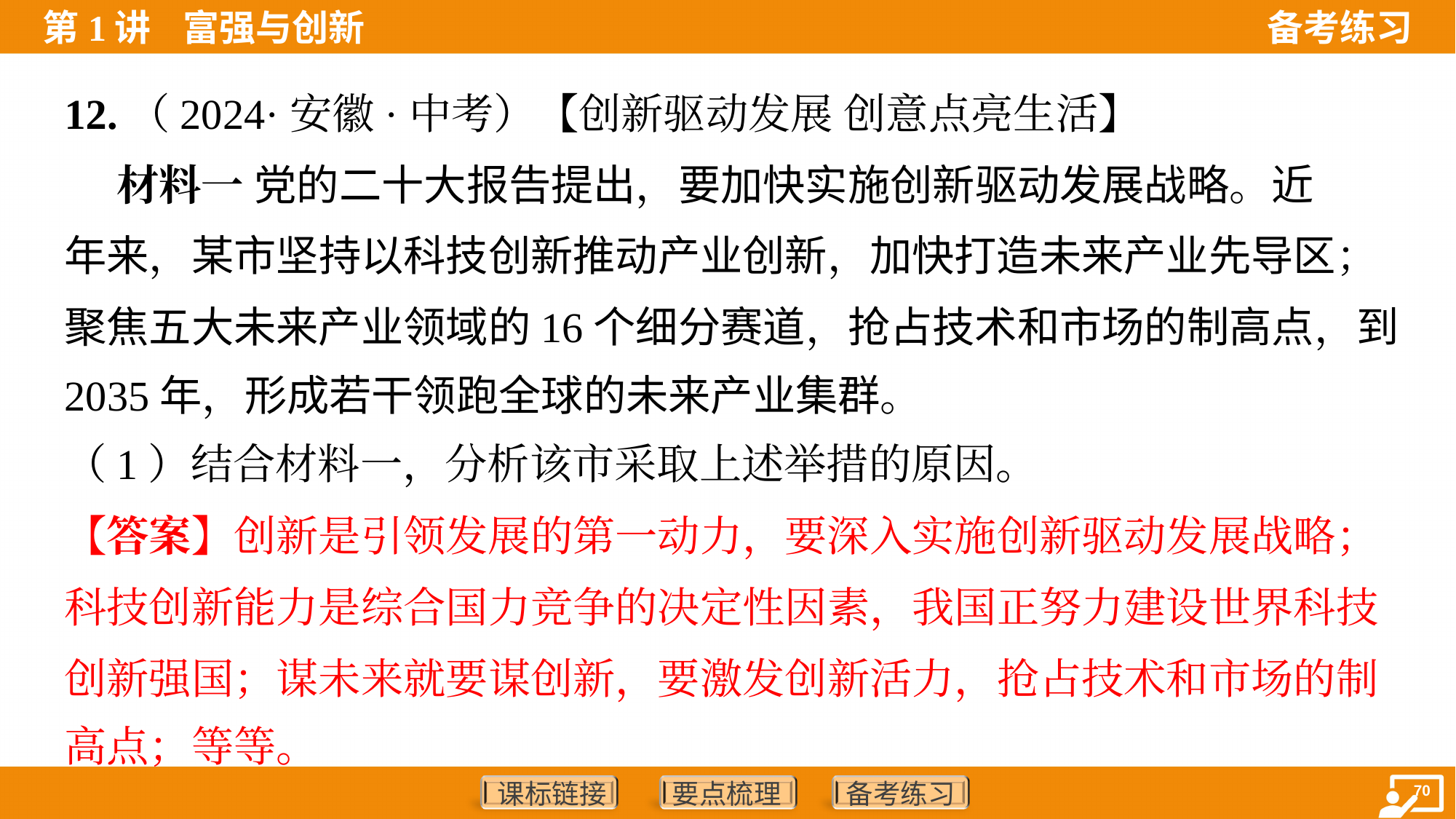

12.（2024·安徽·中考）【创新驱动发展 创意点亮生活】
    材料一 党的二十大报告提出，要加快实施创新驱动发展战略。近
年来，某市坚持以科技创新推动产业创新，加快打造未来产业先导区；
聚焦五大未来产业领域的16个细分赛道，抢占技术和市场的制高点，到
2035年，形成若干领跑全球的未来产业集群。
（1）结合材料一，分析该市采取上述举措的原因。
【答案】创新是引领发展的第一动力，要深入实施创新驱动发展战略；
科技创新能力是综合国力竞争的决定性因素，我国正努力建设世界科技
创新强国；谋未来就要谋创新，要激发创新活力，抢占技术和市场的制
高点；等等。